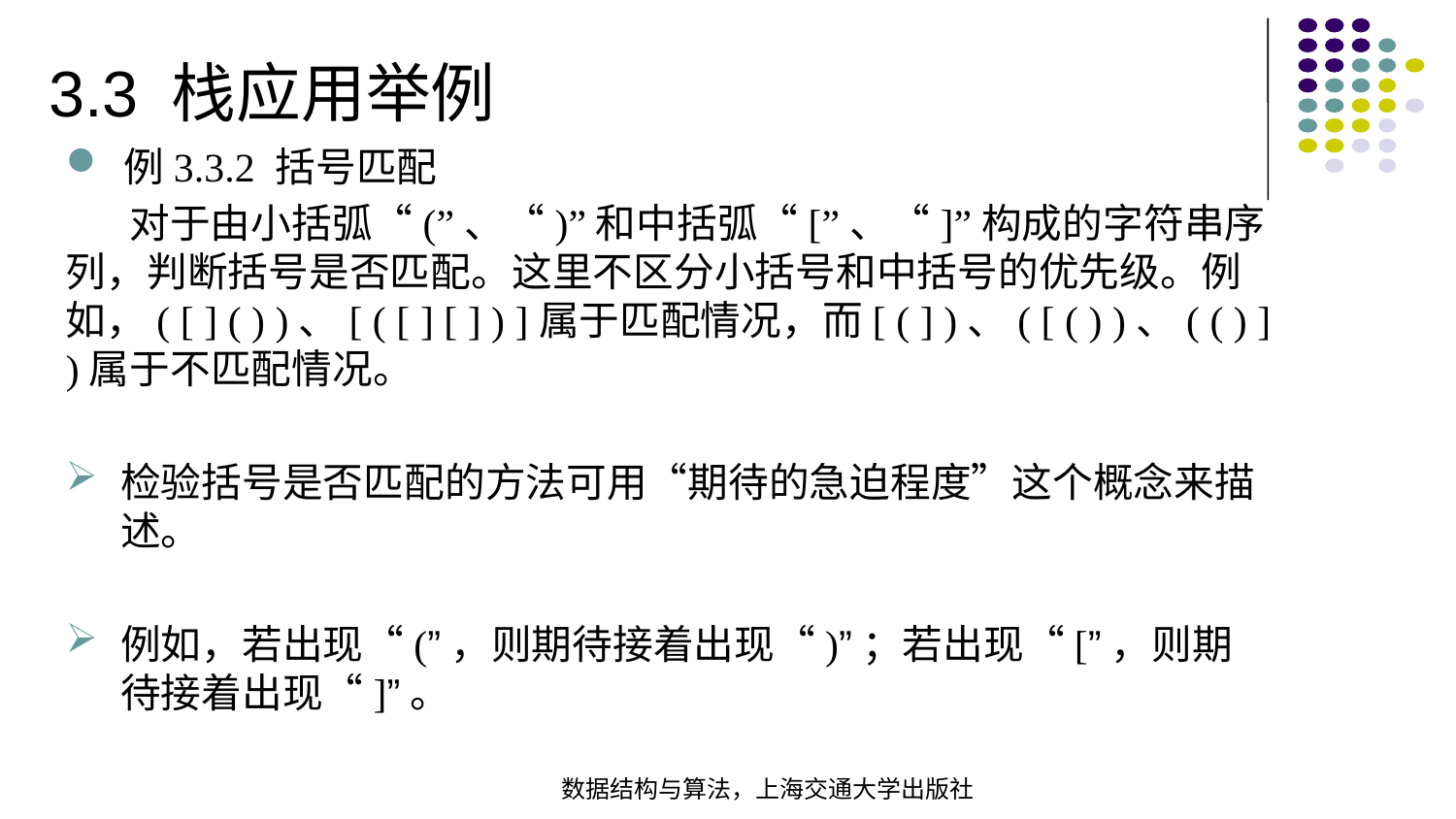

3.3 栈应用举例
例3.3.2 括号匹配
      对于由小括弧“(”、“)”和中括弧“[”、“]”构成的字符串序列，判断括号是否匹配。这里不区分小括号和中括号的优先级。例如，( [ ] ( ) )、[ ( [ ] [ ] ) ]属于匹配情况，而[ ( ] )、( [ ( ) )、( ( ) ] )属于不匹配情况。

检验括号是否匹配的方法可用“期待的急迫程度”这个概念来描述。

例如，若出现“(”，则期待接着出现“)”；若出现“[”，则期待接着出现“]”。